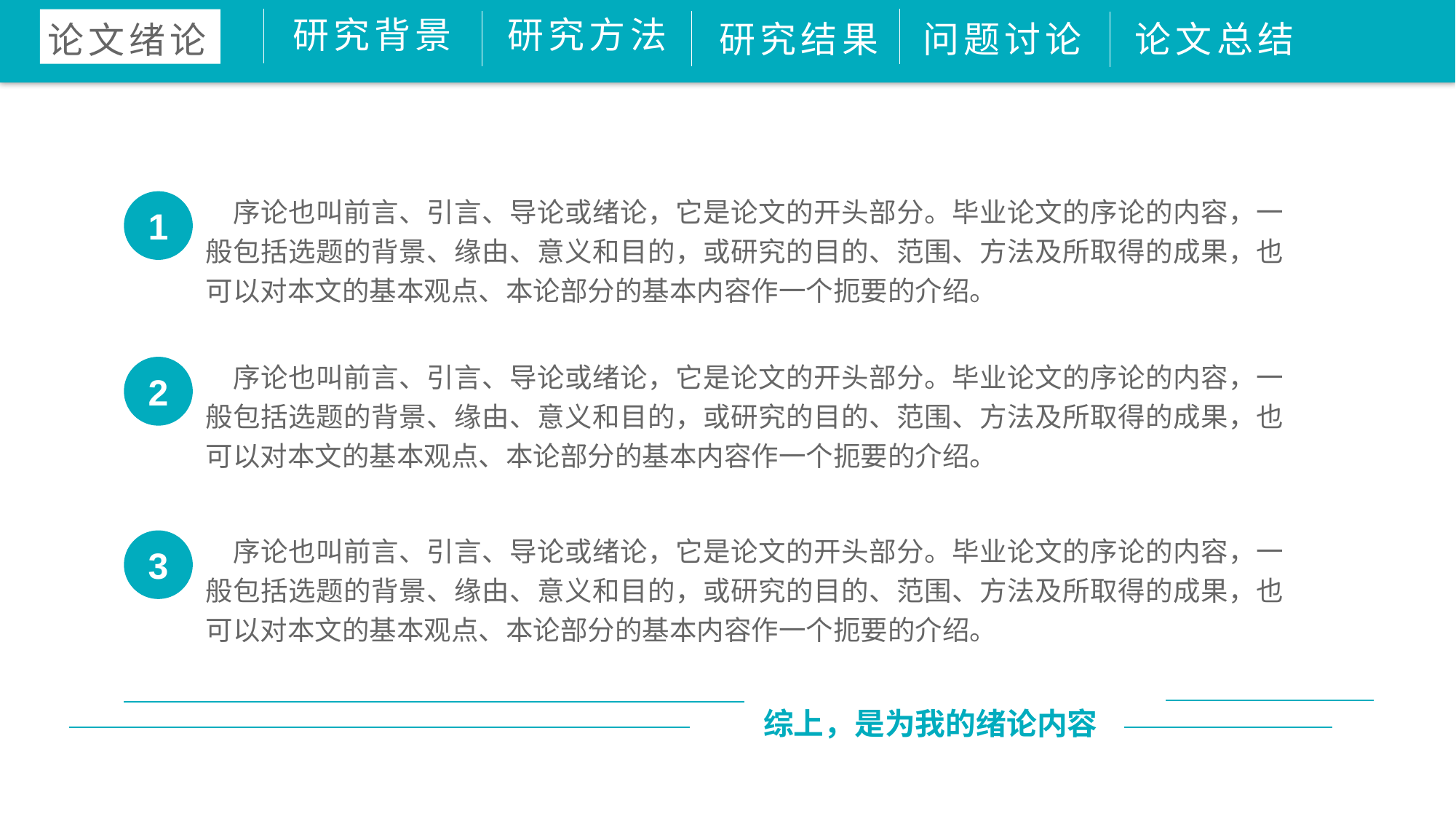

研究背景
研究方法

研究结果
问题讨论
论文总结
论文绪论
　序论也叫前言、引言、导论或绪论，它是论文的开头部分。毕业论文的序论的内容，一般包括选题的背景、缘由、意义和目的，或研究的目的、范围、方法及所取得的成果，也可以对本文的基本观点、本论部分的基本内容作一个扼要的介绍。
1
　序论也叫前言、引言、导论或绪论，它是论文的开头部分。毕业论文的序论的内容，一般包括选题的背景、缘由、意义和目的，或研究的目的、范围、方法及所取得的成果，也可以对本文的基本观点、本论部分的基本内容作一个扼要的介绍。
2
　序论也叫前言、引言、导论或绪论，它是论文的开头部分。毕业论文的序论的内容，一般包括选题的背景、缘由、意义和目的，或研究的目的、范围、方法及所取得的成果，也可以对本文的基本观点、本论部分的基本内容作一个扼要的介绍。
3
综上，是为我的绪论内容